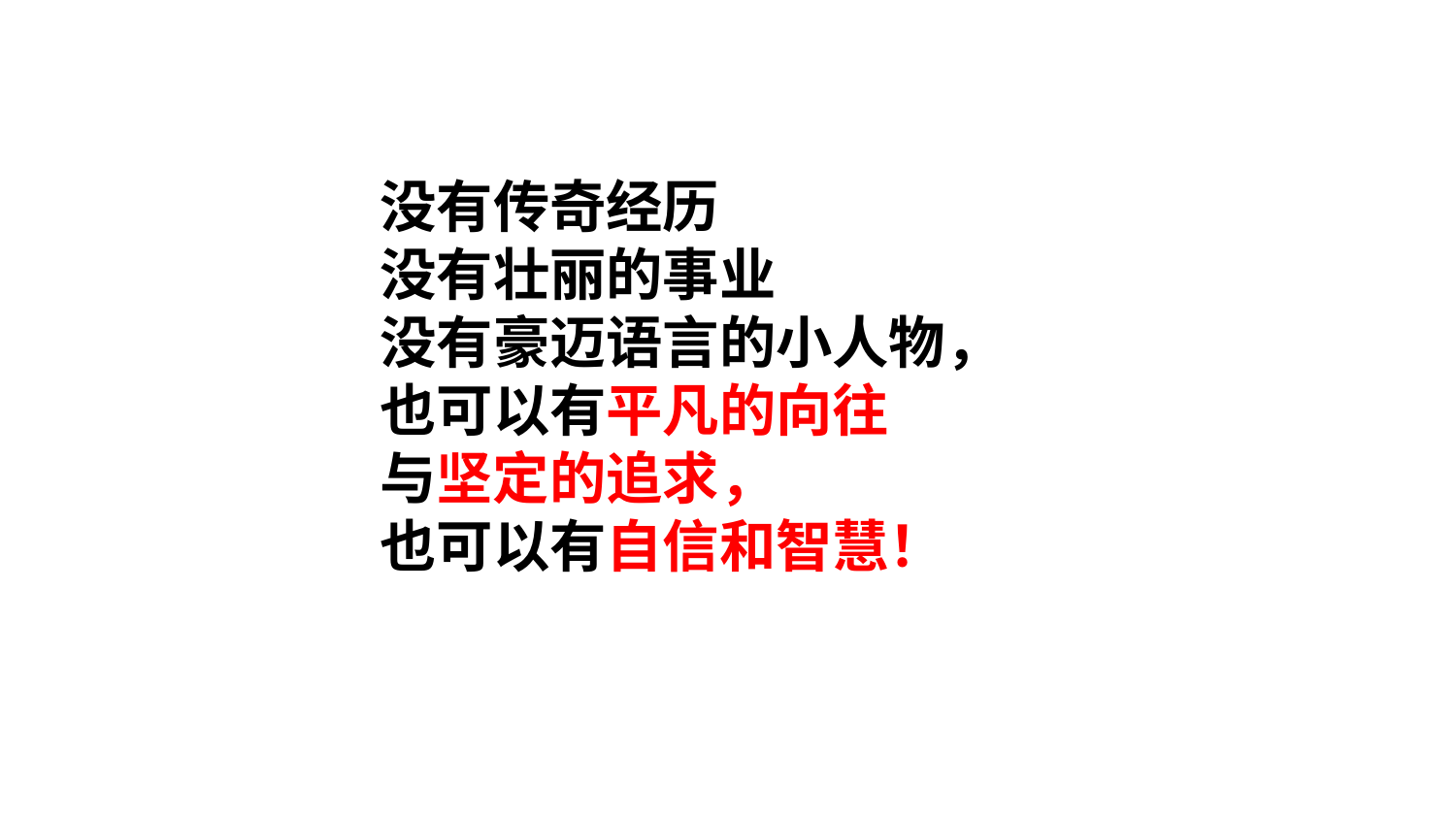

没有传奇经历
没有壮丽的事业
没有豪迈语言的小人物，也可以有平凡的向往
与坚定的追求，
也可以有自信和智慧！